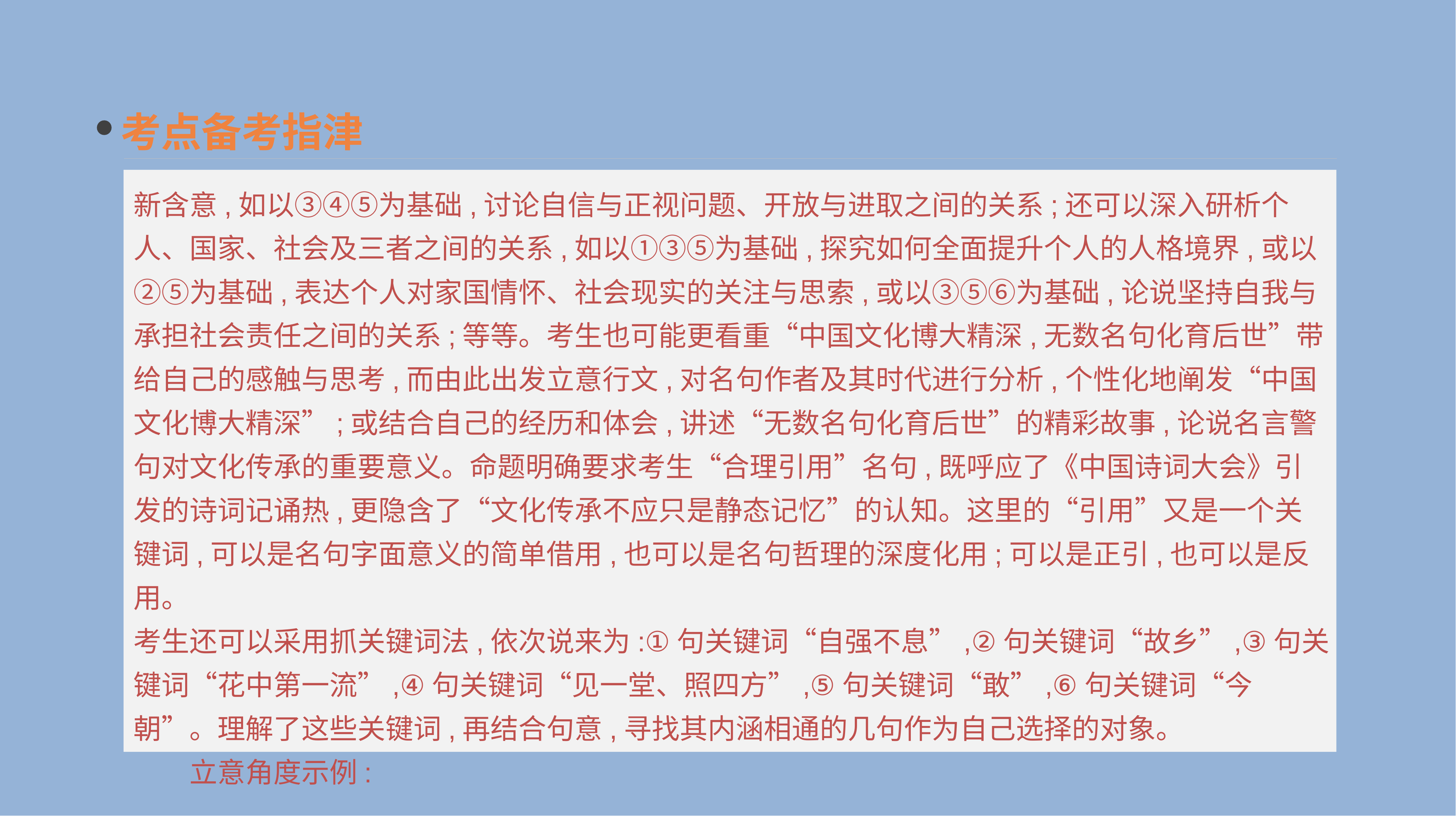

考点备考指津

新含意,如以③④⑤为基础,讨论自信与正视问题、开放与进取之间的关系;还可以深入研析个人、国家、社会及三者之间的关系,如以①③⑤为基础,探究如何全面提升个人的人格境界,或以②⑤为基础,表达个人对家国情怀、社会现实的关注与思索,或以③⑤⑥为基础,论说坚持自我与承担社会责任之间的关系;等等。考生也可能更看重“中国文化博大精深,无数名句化育后世”带给自己的感触与思考,而由此出发立意行文,对名句作者及其时代进行分析,个性化地阐发“中国文化博大精深”;或结合自己的经历和体会,讲述“无数名句化育后世”的精彩故事,论说名言警句对文化传承的重要意义。命题明确要求考生“合理引用”名句,既呼应了《中国诗词大会》引发的诗词记诵热,更隐含了“文化传承不应只是静态记忆”的认知。这里的“引用”又是一个关键词,可以是名句字面意义的简单借用,也可以是名句哲理的深度化用;可以是正引,也可以是反用。
考生还可以采用抓关键词法,依次说来为:①句关键词“自强不息”,②句关键词“故乡”,③句关键词“花中第一流”,④句关键词“见一堂、照四方”,⑤句关键词“敢”,⑥句关键词“今朝”。理解了这些关键词,再结合句意,寻找其内涵相通的几句作为自己选择的对象。
　　立意角度示例: